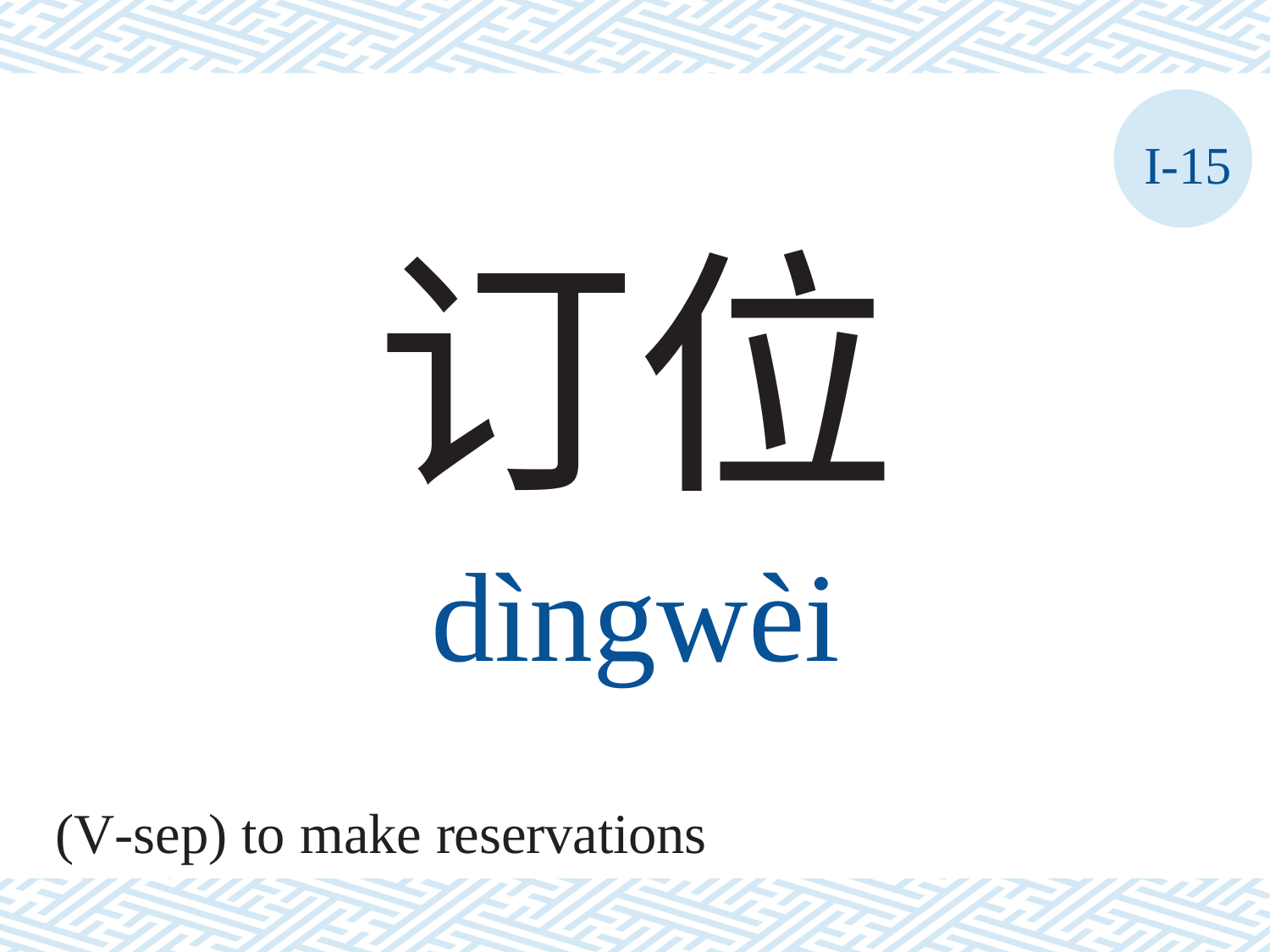

I-15
订位
dìngwèi
(V-sep) to make reservations